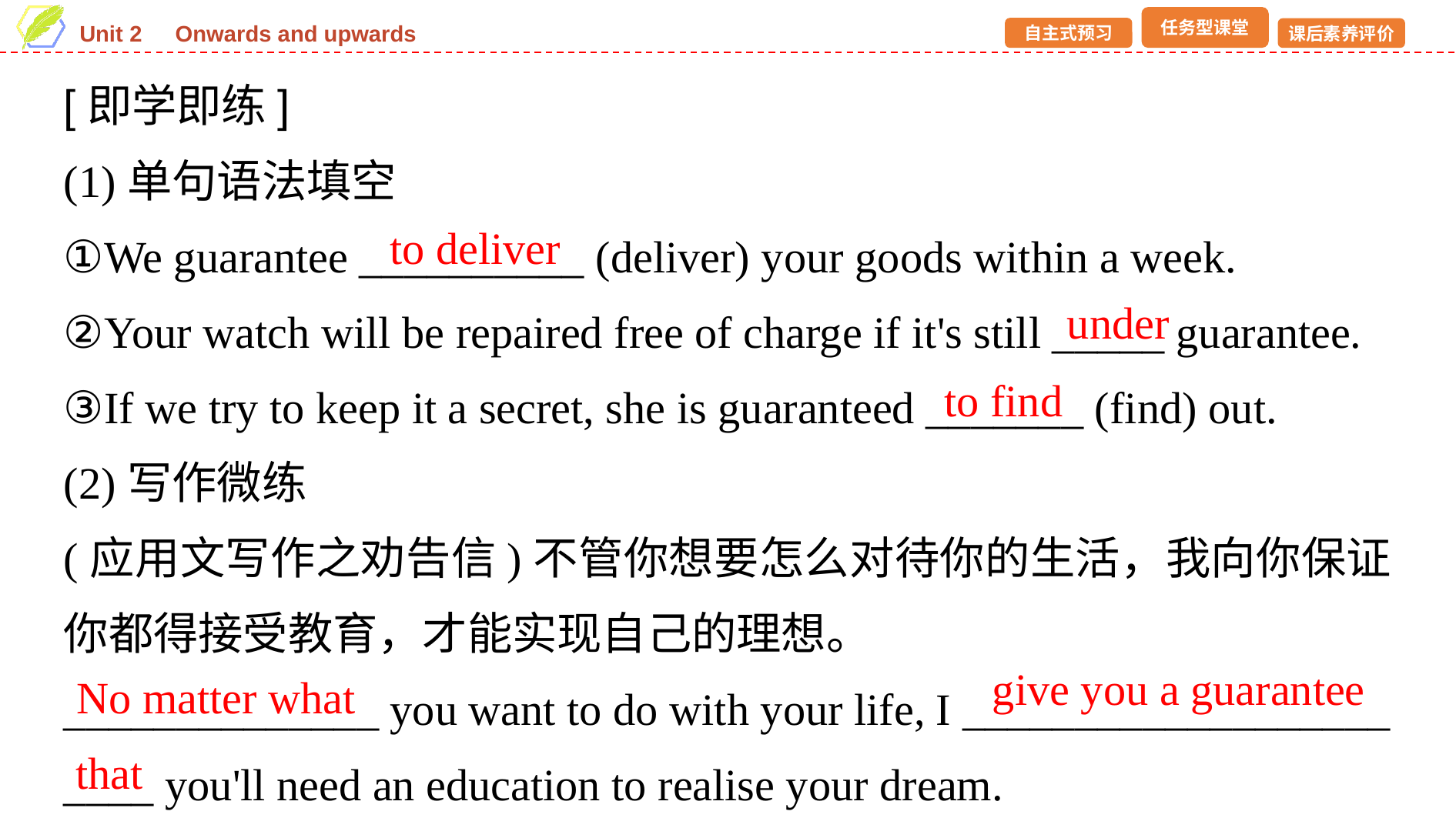

[即学即练]
(1)单句语法填空
①We guarantee __________ (deliver) your goods within a week.
②Your watch will be repaired free of charge if it's still _____ guarantee.
③If we try to keep it a secret, she is guaranteed _______ (find) out.
(2)写作微练
(应用文写作之劝告信)不管你想要怎么对待你的生活，我向你保证你都得接受教育，才能实现自己的理想。
______________ you want to do with your life, I ___________________
____ you'll need an education to realise your dream.
to deliver
under
to find
give you a guarantee
No matter what
that